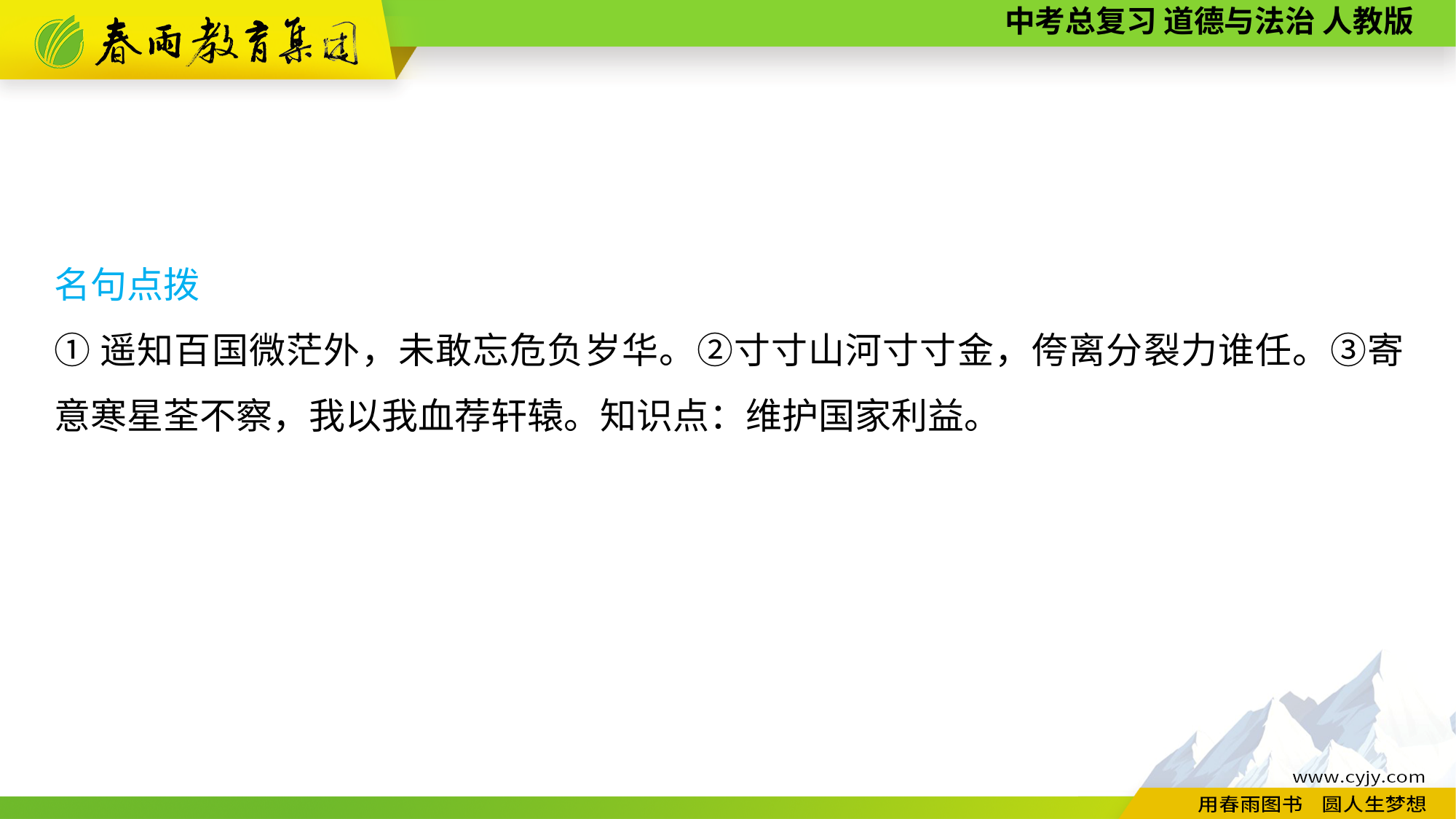

名句点拨
①遥知百国微茫外，未敢忘危负岁华。②寸寸山河寸寸金，侉离分裂力谁任。③寄意寒星荃不察，我以我血荐轩辕。知识点：维护国家利益。